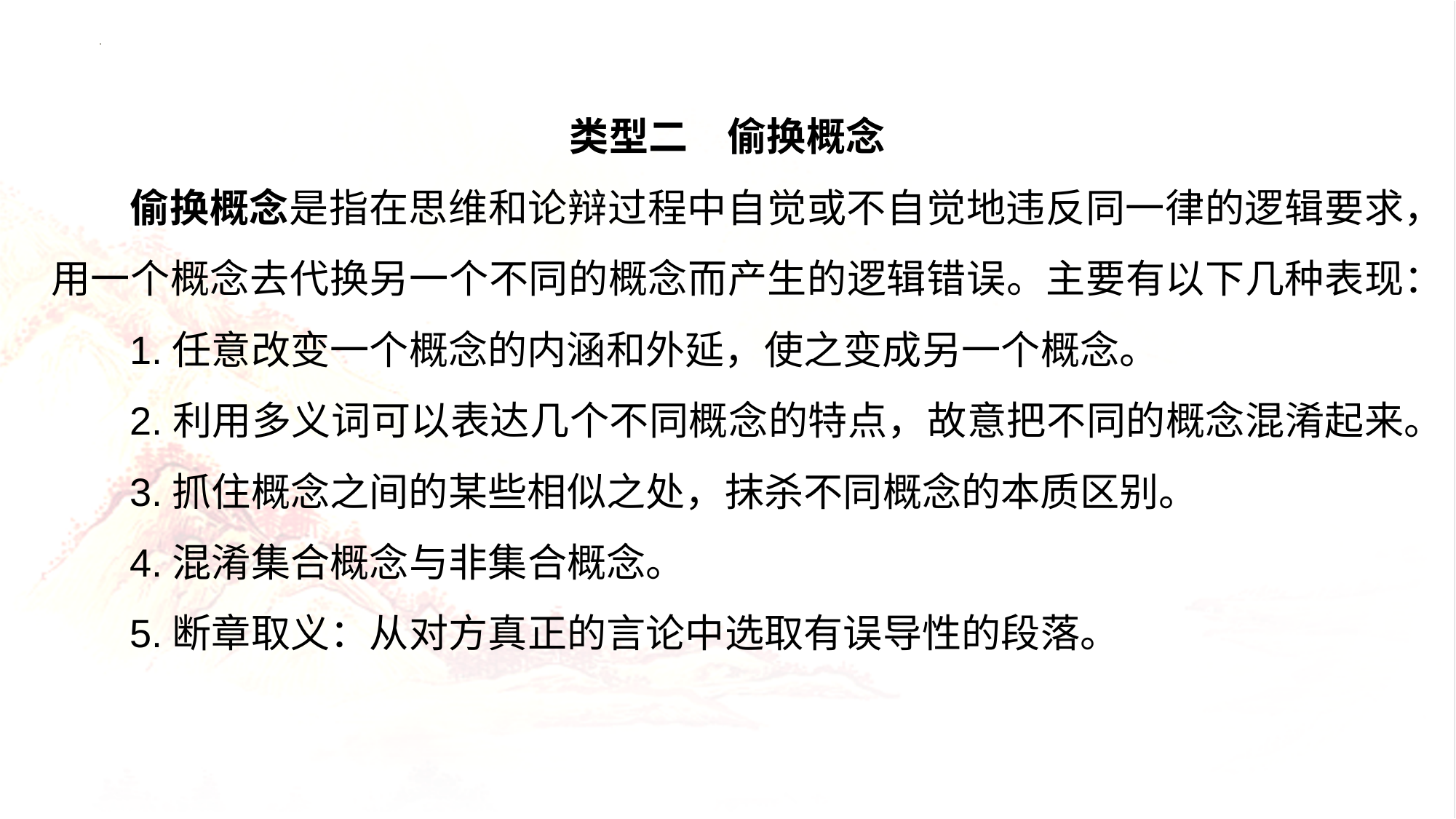

类型二　偷换概念
偷换概念是指在思维和论辩过程中自觉或不自觉地违反同一律的逻辑要求，用一个概念去代换另一个不同的概念而产生的逻辑错误。主要有以下几种表现：
1.任意改变一个概念的内涵和外延，使之变成另一个概念。
2.利用多义词可以表达几个不同概念的特点，故意把不同的概念混淆起来。
3.抓住概念之间的某些相似之处，抹杀不同概念的本质区别。
4.混淆集合概念与非集合概念。
5.断章取义：从对方真正的言论中选取有误导性的段落。